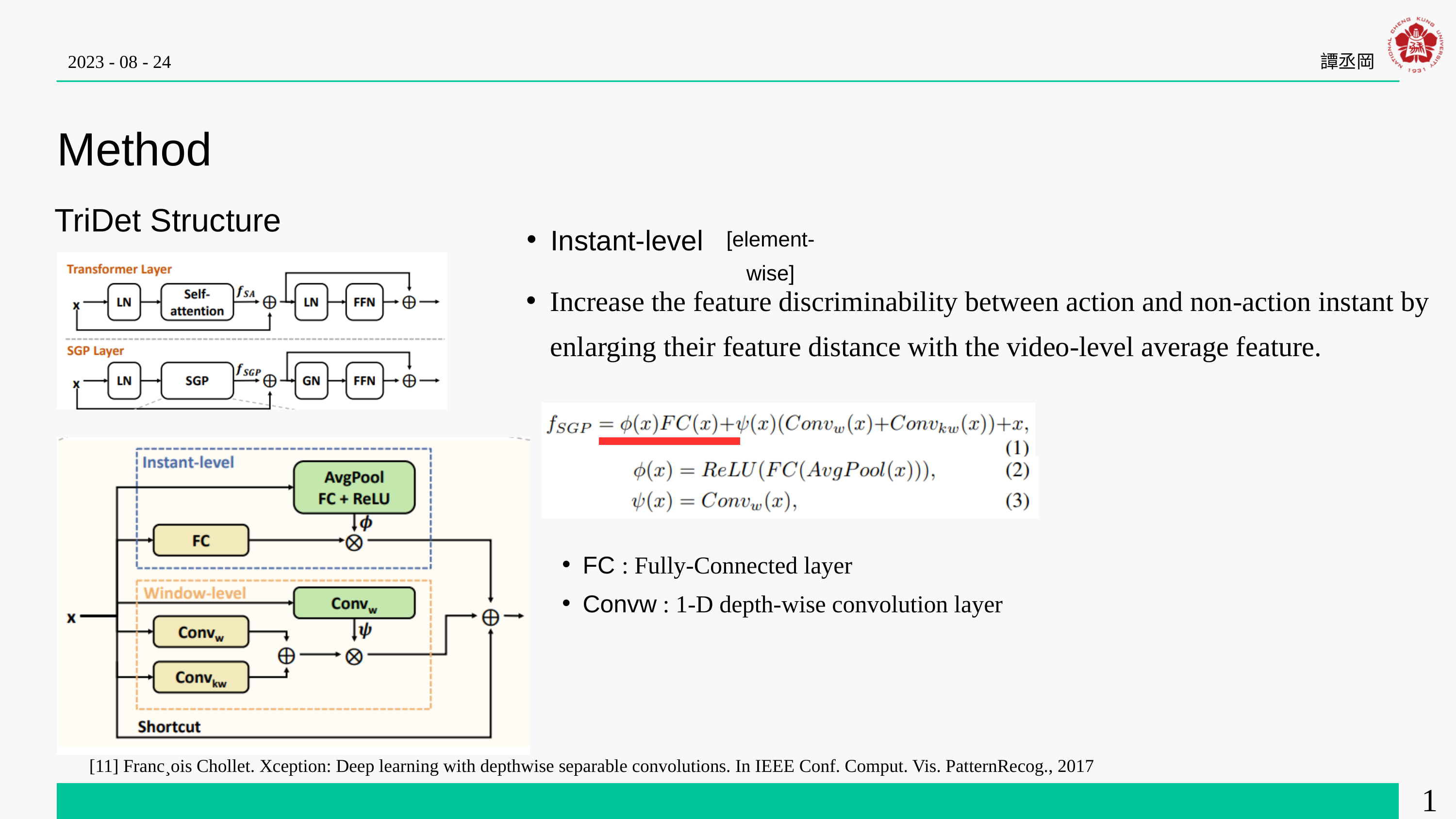

2023 - 08 - 24
譚丞岡

Method
TriDet Structure
Instant-level
[element-wise]

Increase the feature discriminability between action and non-action instant by enlarging their feature distance with the video-level average feature.

FC : Fully-Connected layer
Convw : 1-D depth-wise convolution layer
[11] Franc¸ois Chollet. Xception: Deep learning with depthwise separable convolutions. In IEEE Conf. Comput. Vis. PatternRecog., 2017
19